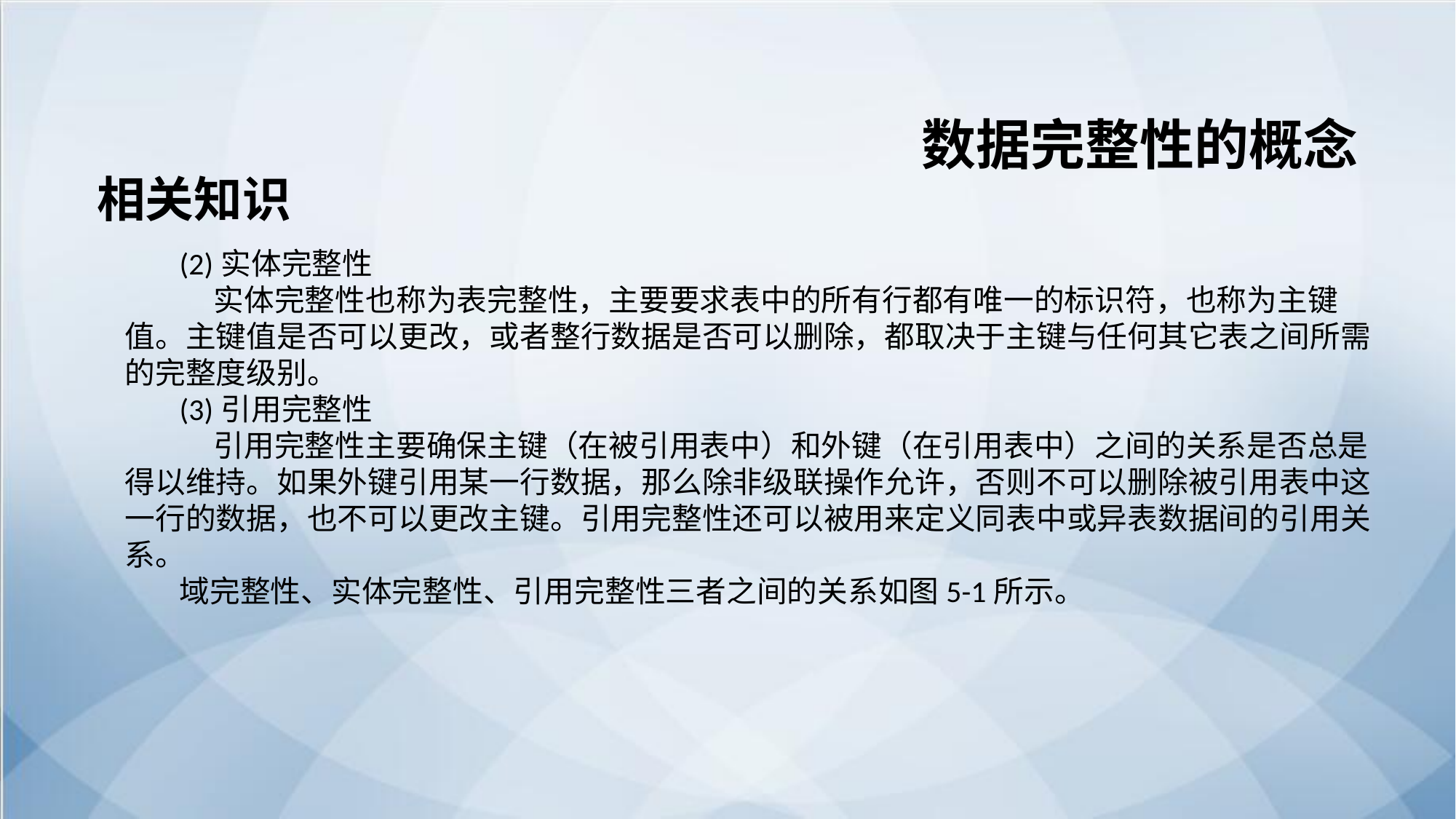

数据完整性的概念
相关知识
(2)实体完整性
    实体完整性也称为表完整性，主要要求表中的所有行都有唯一的标识符，也称为主键值。主键值是否可以更改，或者整行数据是否可以删除，都取决于主键与任何其它表之间所需的完整度级别。
(3)引用完整性
    引用完整性主要确保主键（在被引用表中）和外键（在引用表中）之间的关系是否总是得以维持。如果外键引用某一行数据，那么除非级联操作允许，否则不可以删除被引用表中这一行的数据，也不可以更改主键。引用完整性还可以被用来定义同表中或异表数据间的引用关系。
域完整性、实体完整性、引用完整性三者之间的关系如图5-1所示。